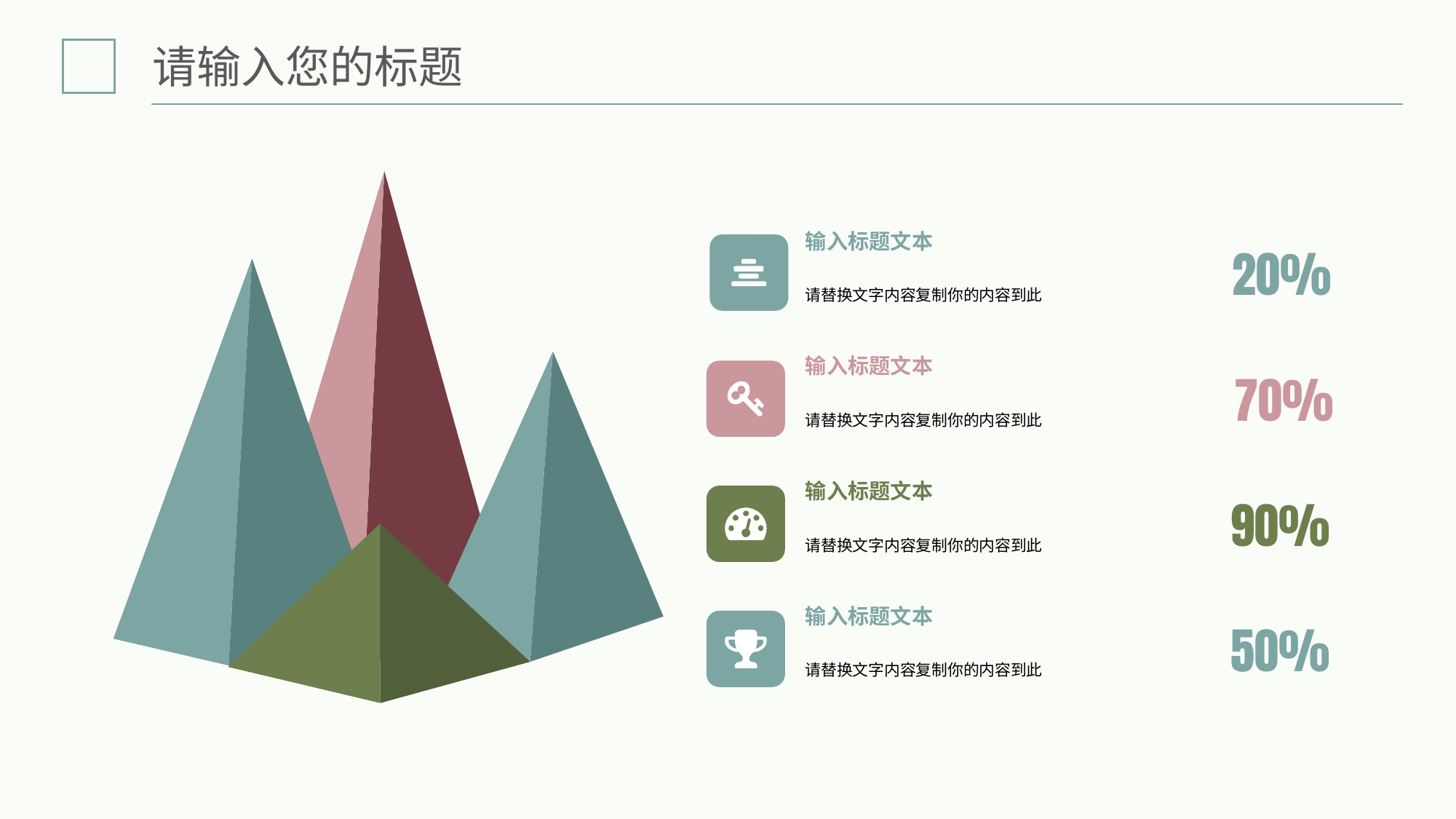

输入标题文本
请替换文字内容复制你的内容到此
20%

输入标题文本
请替换文字内容复制你的内容到此
70%

输入标题文本
请替换文字内容复制你的内容到此
90%

输入标题文本
请替换文字内容复制你的内容到此
50%